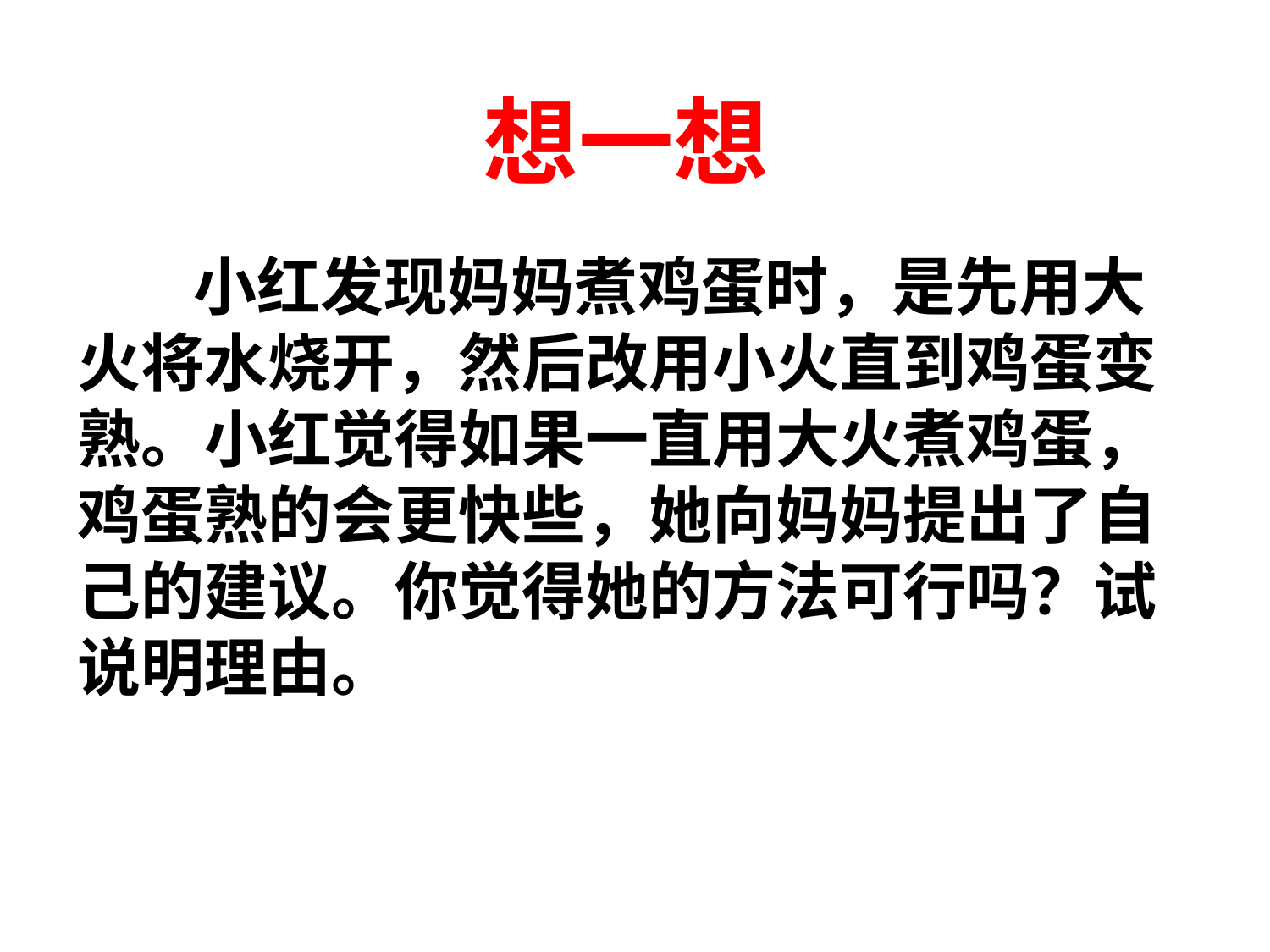

# 想一想
       小红发现妈妈煮鸡蛋时，是先用大
火将水烧开，然后改用小火直到鸡蛋变熟。小红觉得如果一直用大火煮鸡蛋，鸡蛋熟的会更快些，她向妈妈提出了自己的建议。你觉得她的方法可行吗？试说明理由。